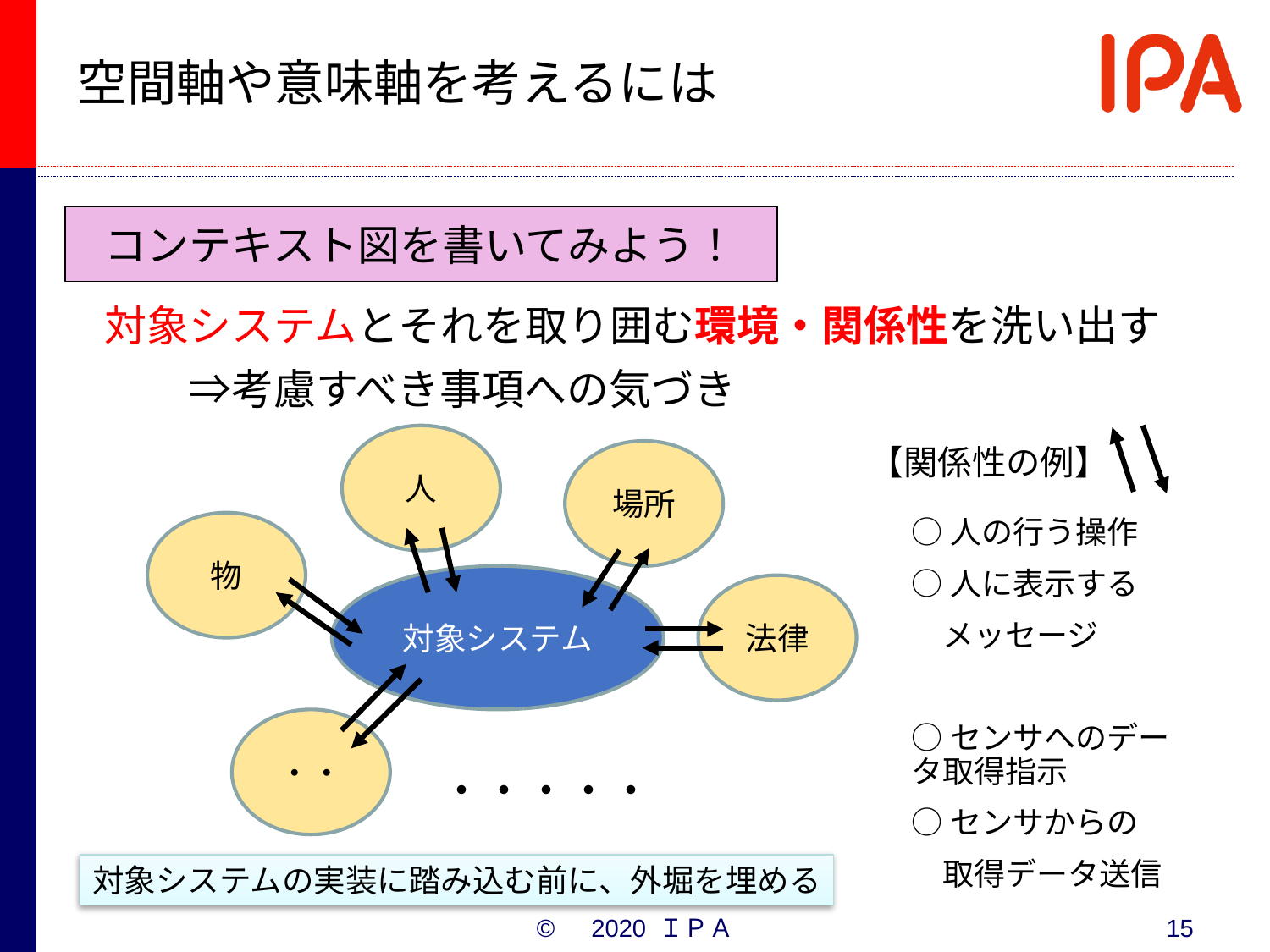

# 空間軸や意味軸を考えるには

コンテキスト図を書いてみよう！
対象システムとそれを取り囲む環境・関係性を洗い出す
　　⇒考慮すべき事項への気づき
人
【関係性の例】
場所
○人の行う操作
○人に表示する
　メッセージ

○センサへのデータ取得指示
○センサからの
　取得データ送信

物
対象システム
法律
・・
・・・・・
対象システムの実装に踏み込む前に、外堀を埋める
©　2020 ＩＰＡ
15